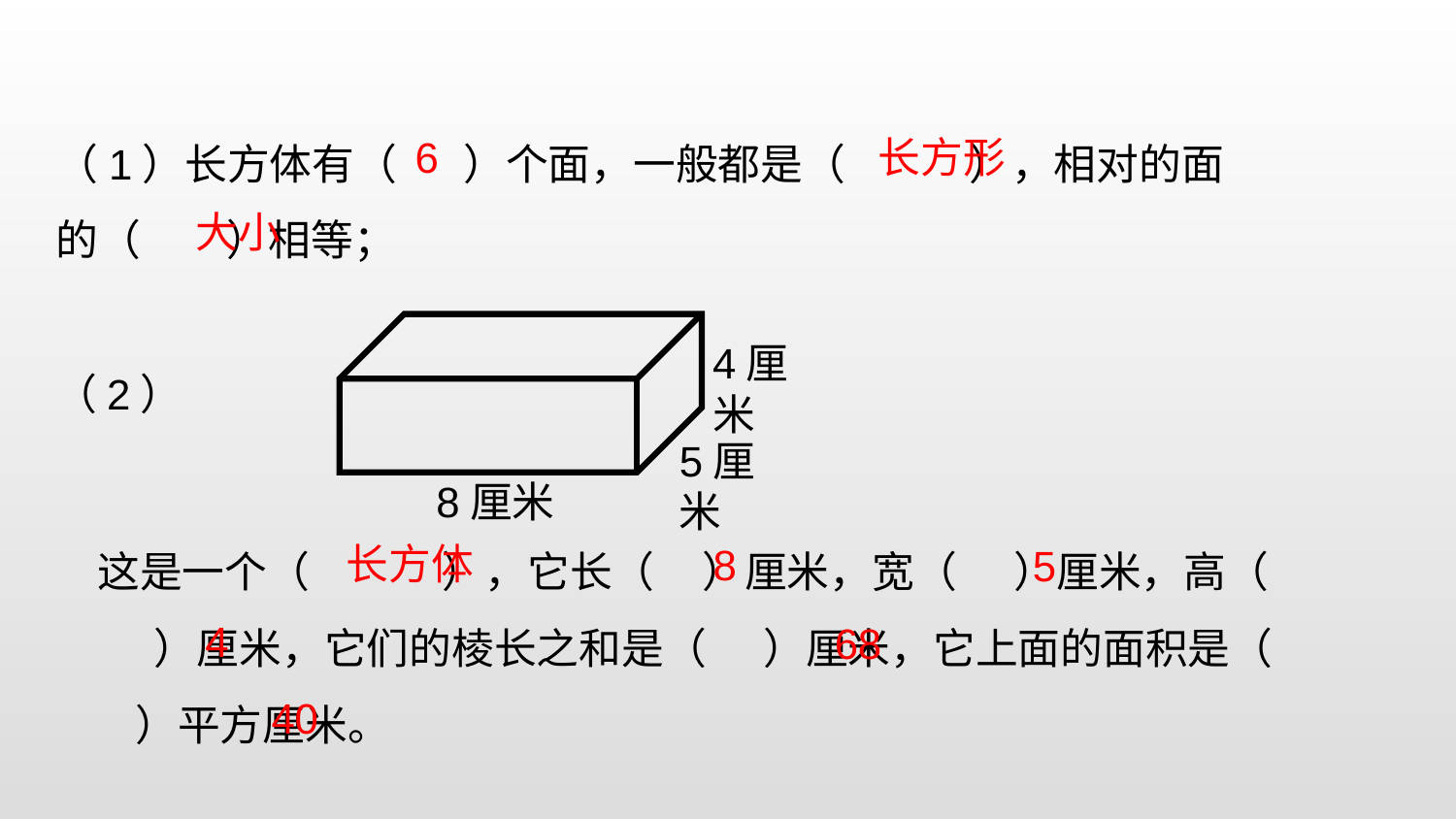

（1）长方体有（       ）个面，一般都是（             ），相对的面的（         ）相等；
6
长方形
大小

4厘米
（2）
5厘米
8厘米
这是一个（              ），它长（     ）厘米，宽（      ）厘米，高（       ）厘米，它们的棱长之和是（      ）厘米，它上面的面积是（     ）平方厘米。
长方体
8
5
4
68
40